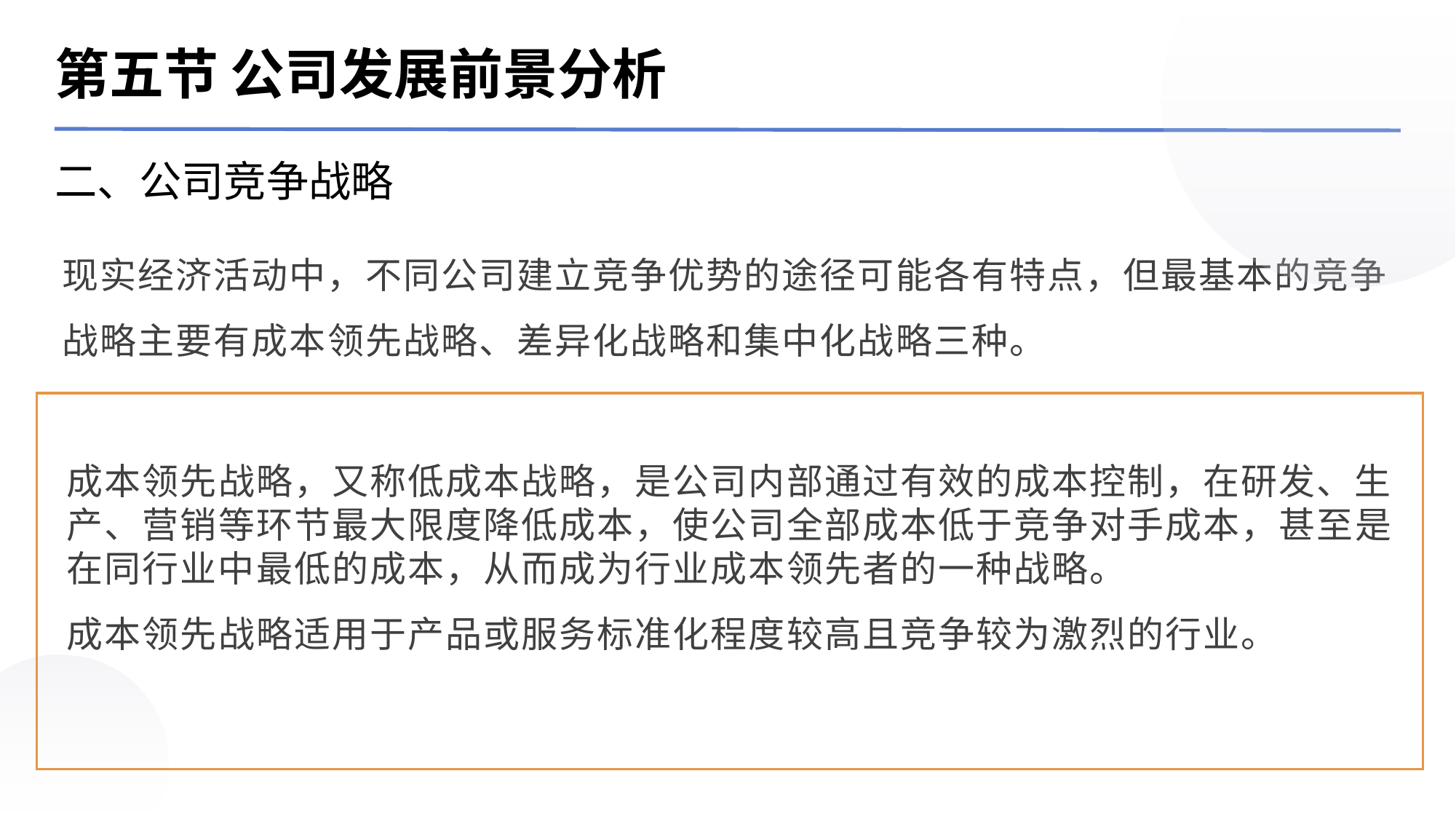

第五节 公司发展前景分析
二、公司竞争战略
现实经济活动中，不同公司建立竞争优势的途径可能各有特点，但最基本的竞争战略主要有成本领先战略、差异化战略和集中化战略三种。

成本领先战略，又称低成本战略，是公司内部通过有效的成本控制，在研发、生产、营销等环节最大限度降低成本，使公司全部成本低于竞争对手成本，甚至是在同行业中最低的成本，从而成为行业成本领先者的一种战略。
成本领先战略适用于产品或服务标准化程度较高且竞争较为激烈的行业。

82